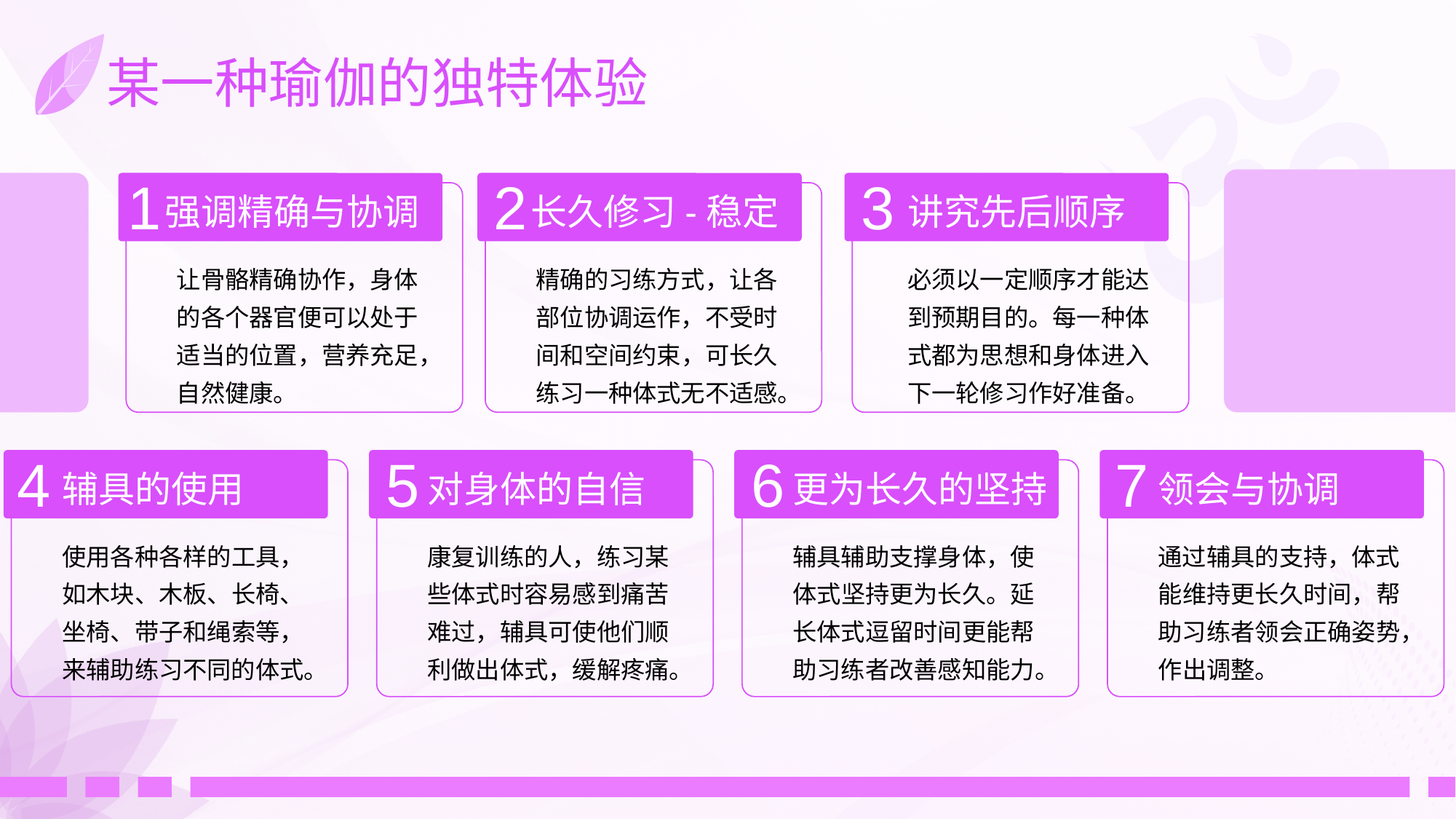

# 某一种瑜伽的独特体验
1

强调精确与协调
2

长久修习-稳定
3

讲究先后顺序

让骨骼精确协作，身体的各个器官便可以处于适当的位置，营养充足，自然健康。

精确的习练方式，让各部位协调运作，不受时间和空间约束，可长久练习一种体式无不适感。

必须以一定顺序才能达到预期目的。每一种体式都为思想和身体进入下一轮修习作好准备。
4

辅具的使用
5

对身体的自信
6

更为长久的坚持
7

领会与协调

使用各种各样的工具，如木块、木板、长椅、坐椅、带子和绳索等，来辅助练习不同的体式。

康复训练的人，练习某些体式时容易感到痛苦难过，辅具可使他们顺利做出体式，缓解疼痛。

辅具辅助支撑身体，使体式坚持更为长久。延长体式逗留时间更能帮助习练者改善感知能力。

通过辅具的支持，体式能维持更长久时间，帮助习练者领会正确姿势，作出调整。